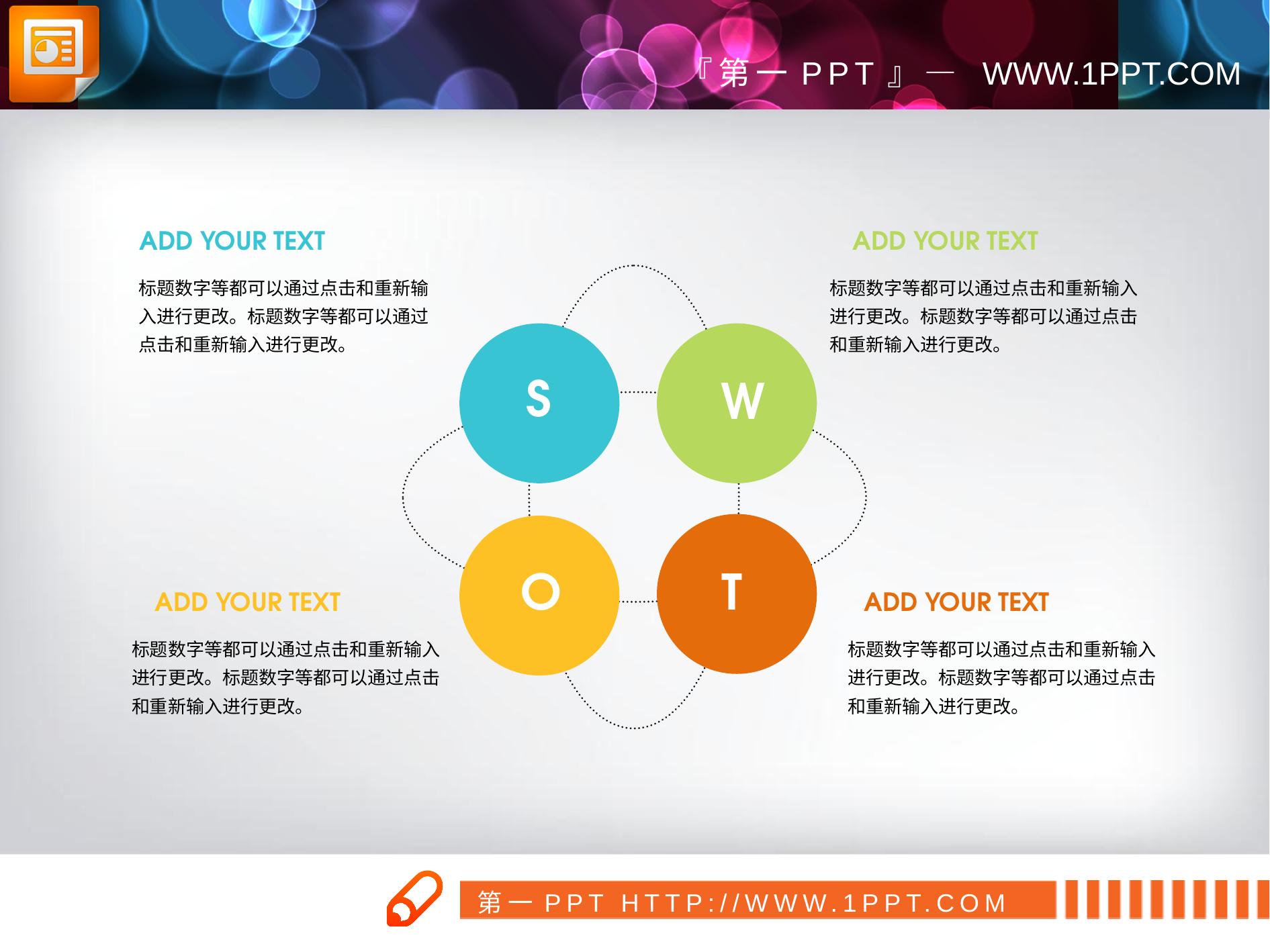

ADD YOUR TEXT
ADD YOUR TEXT
标题数字等都可以通过点击和重新输入进行更改。标题数字等都可以通过点击和重新输入进行更改。
标题数字等都可以通过点击和重新输入进行更改。标题数字等都可以通过点击和重新输入进行更改。

S
W

O
T
ADD YOUR TEXT
ADD YOUR TEXT
标题数字等都可以通过点击和重新输入进行更改。标题数字等都可以通过点击和重新输入进行更改。
标题数字等都可以通过点击和重新输入进行更改。标题数字等都可以通过点击和重新输入进行更改。